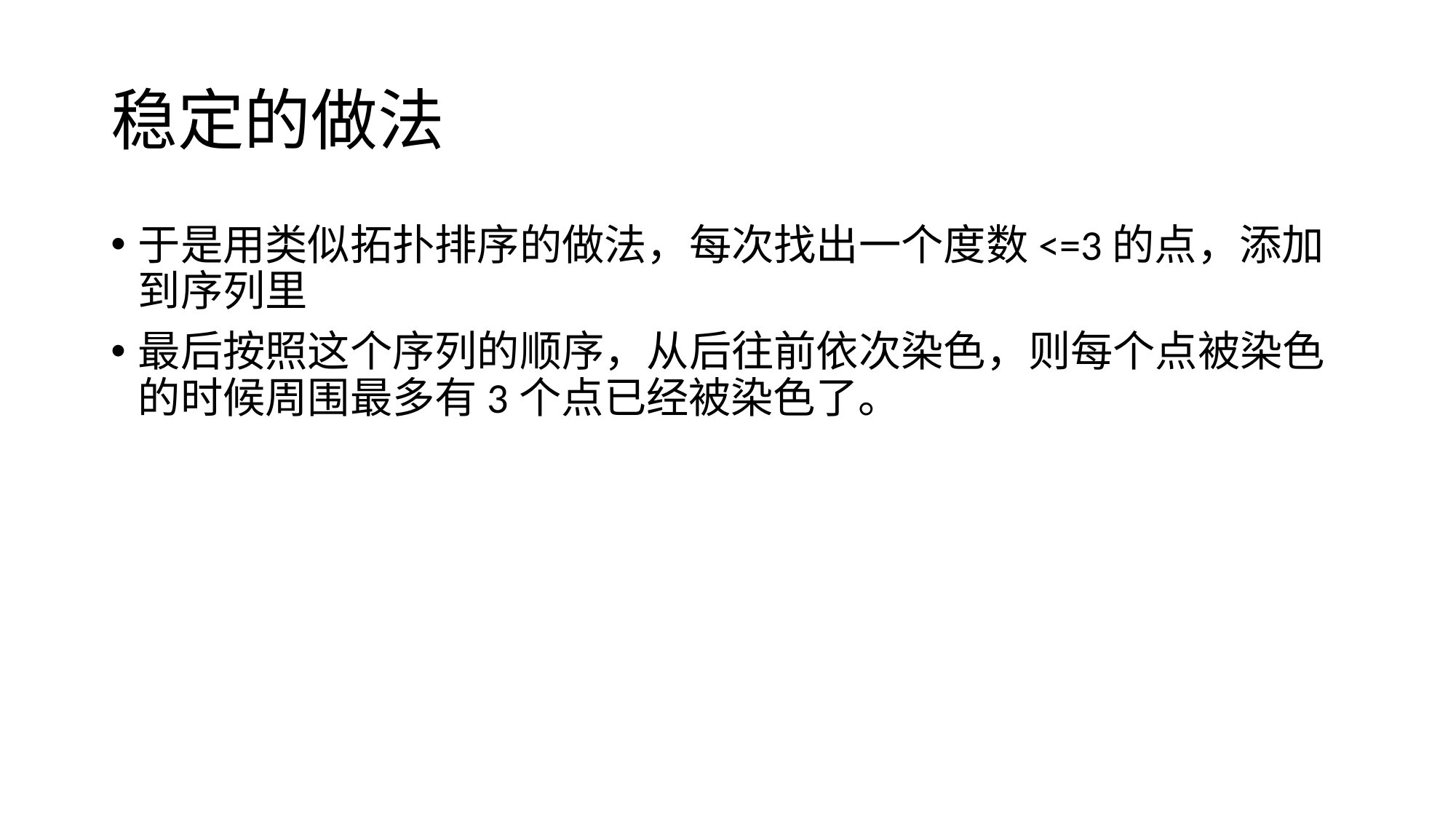

# 稳定的做法
于是用类似拓扑排序的做法，每次找出一个度数<=3的点，添加到序列里
最后按照这个序列的顺序，从后往前依次染色，则每个点被染色的时候周围最多有3个点已经被染色了。